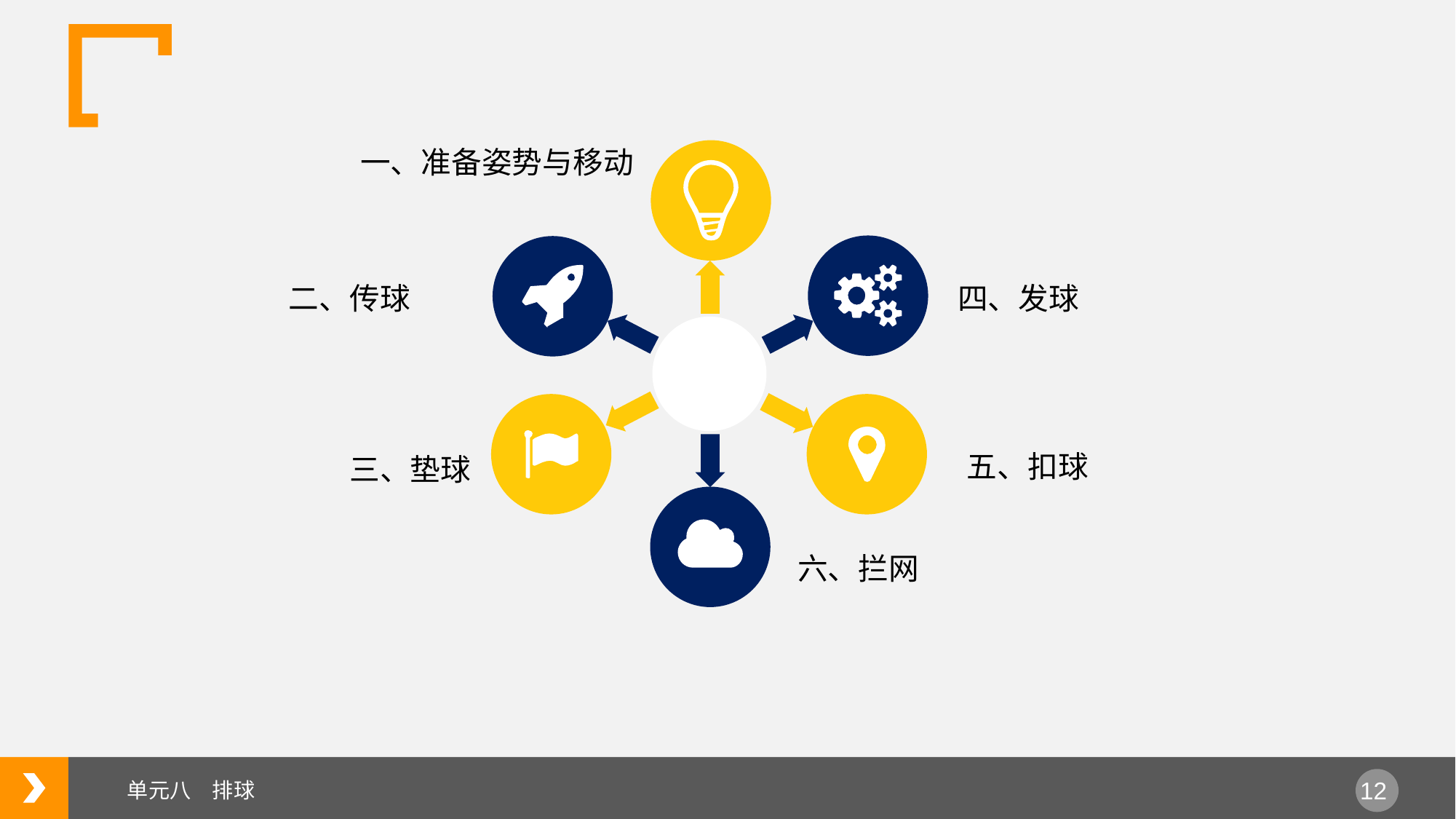

一、准备姿势与移动

二、传球
四、发球

五、扣球
三、垫球

六、拦网
单元八　排球